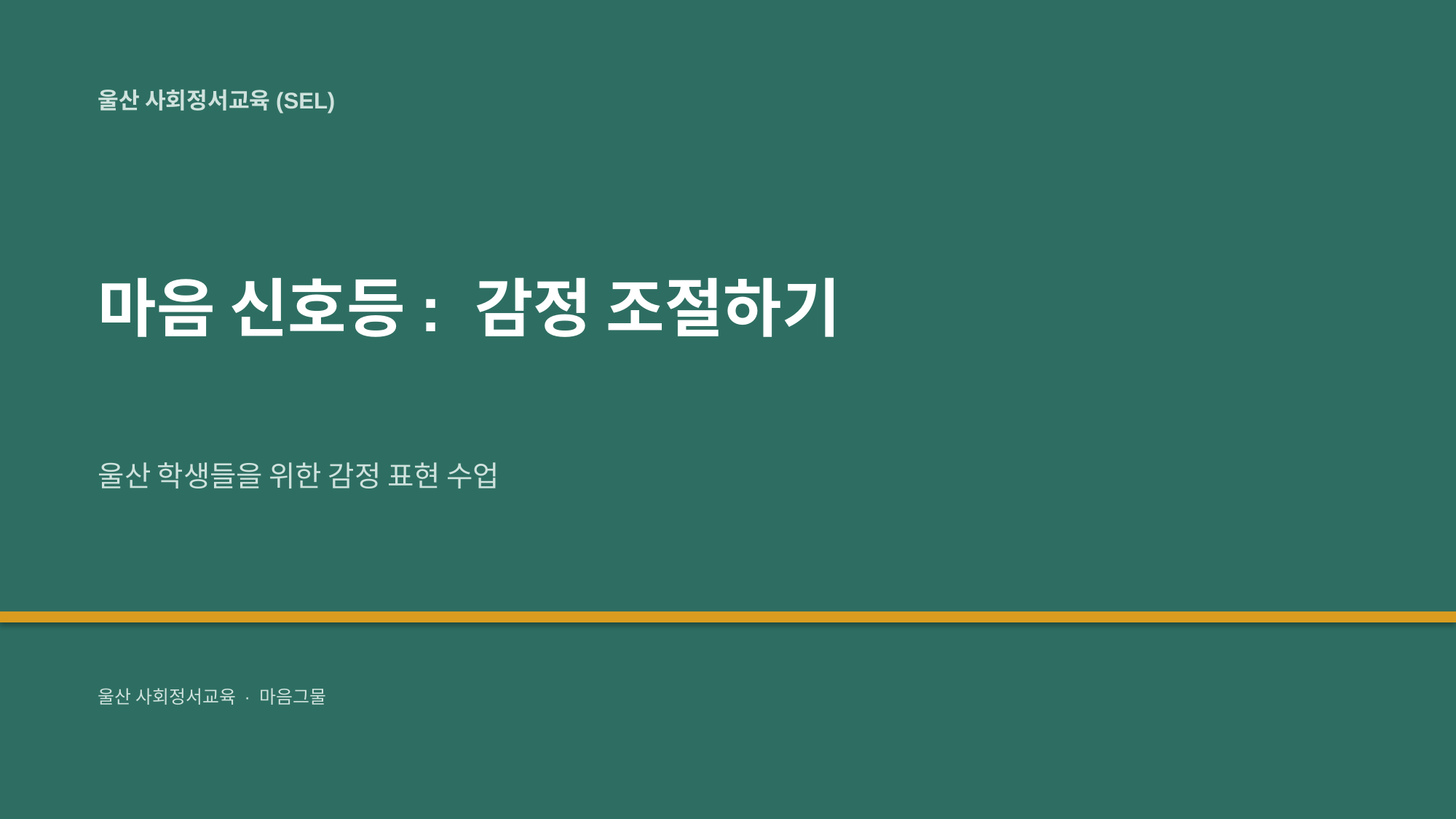

울산 사회정서교육(SEL)
마음 신호등: 감정 조절하기
울산 학생들을 위한 감정 표현 수업

울산 사회정서교육 · 마음그물